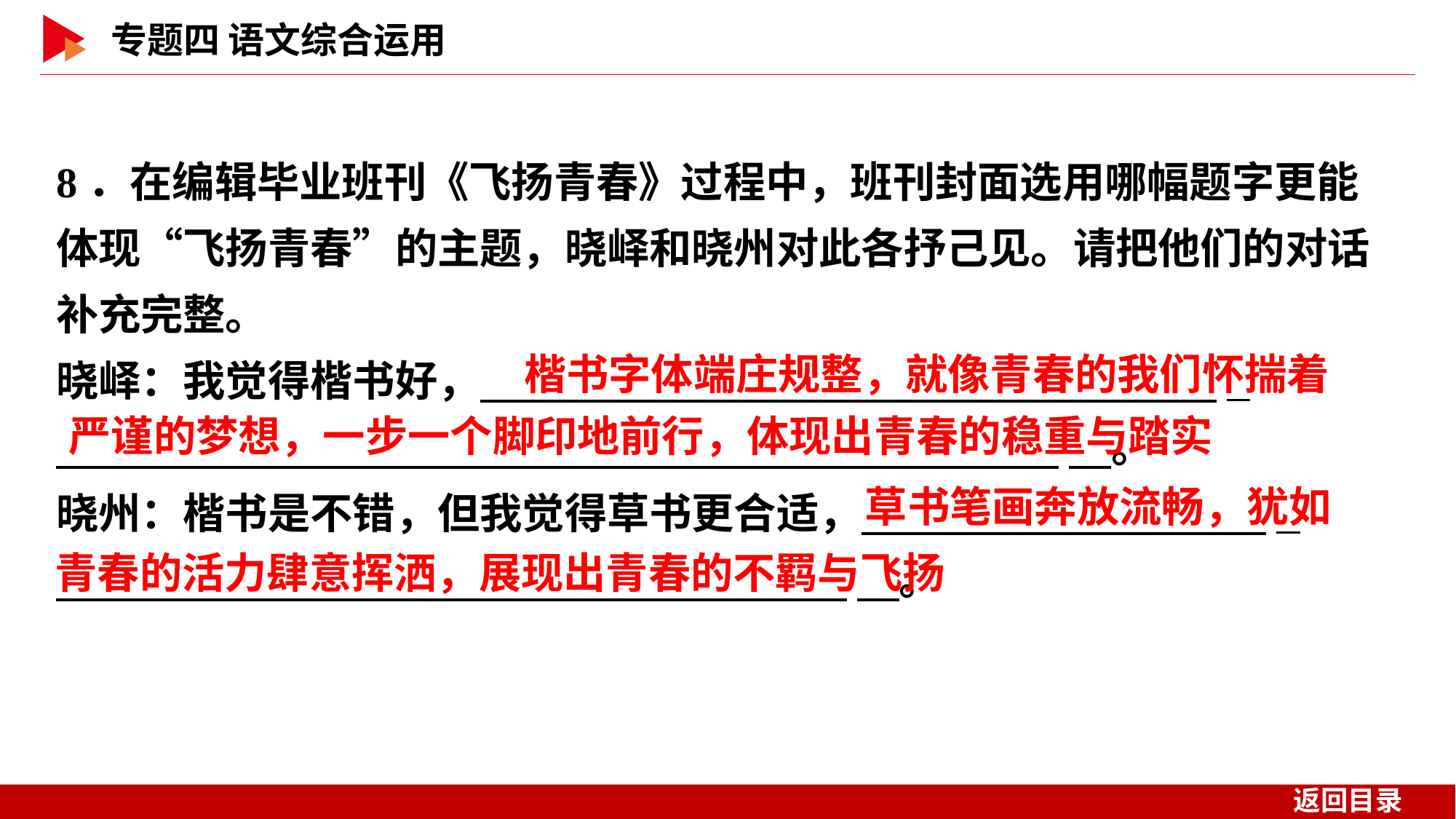

8．在编辑毕业班刊《飞扬青春》过程中，班刊封面选用哪幅题字更能体现“飞扬青春”的主题，晓峄和晓州对此各抒己见。请把他们的对话补充完整。
晓峄：我觉得楷书好，　                                                                        _
                                                                                                        　。
晓州：楷书是不错，但我觉得草书更合适，                                          _
                                                                                  　。
楷书字体端庄规整，就像青春的我们怀揣着
严谨的梦想，一步一个脚印地前行，体现出青春的稳重与踏实
草书笔画奔放流畅，犹如
青春的活力肆意挥洒，展现出青春的不羁与飞扬